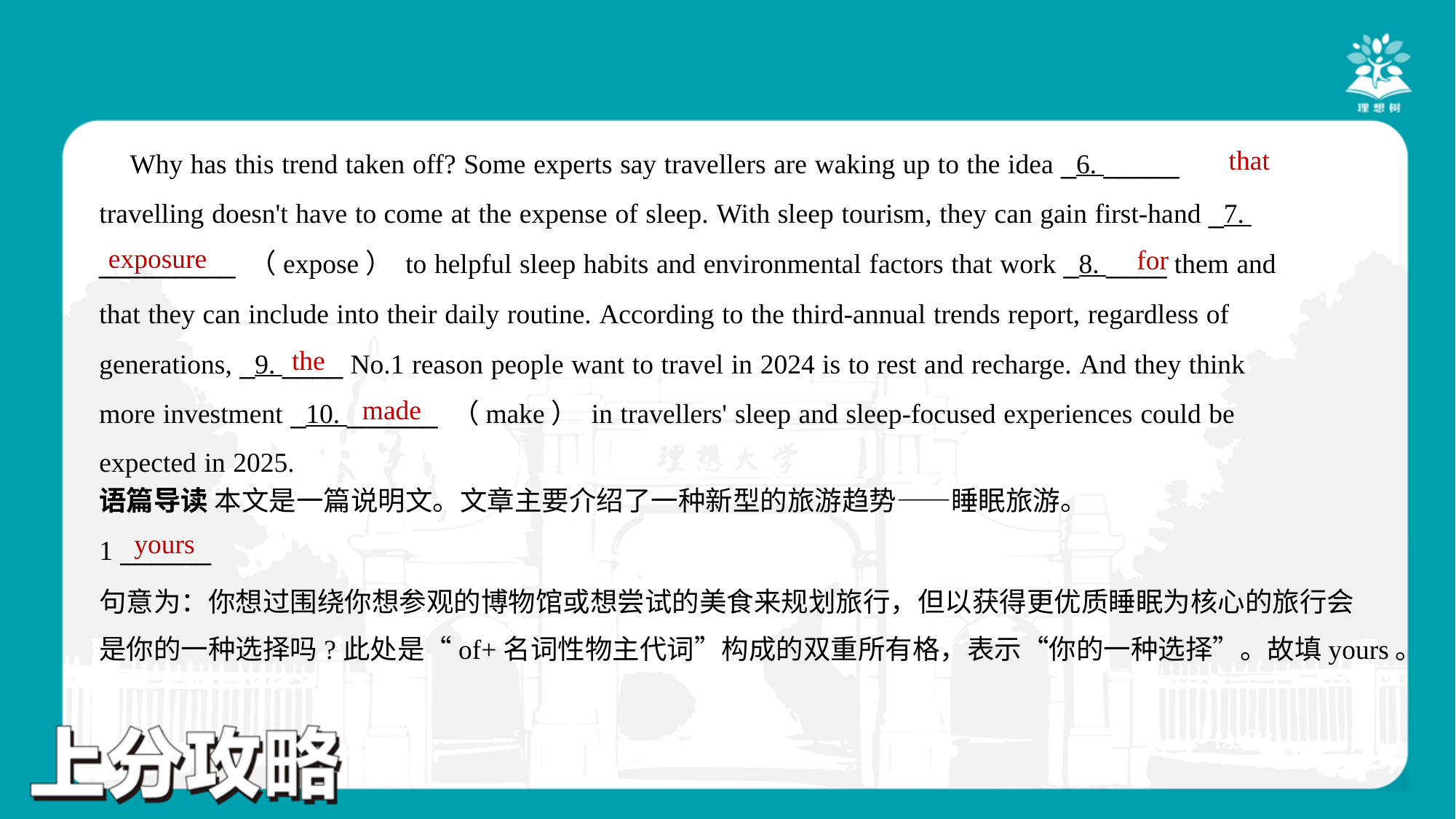

that
    Why has this trend taken off? Some experts say travellers are waking up to the idea _6. _____
travelling doesn't have to come at the expense of sleep. With sleep tourism, they can gain first-hand _7.
_________ （expose） to helpful sleep habits and environmental factors that work _8. ____ them and
that they can include into their daily routine. According to the third-annual trends report, regardless of
generations, _9. ____ No.1 reason people want to travel in 2024 is to rest and recharge. And they think
more investment _10. ______ （make） in travellers' sleep and sleep-focused experiences could be
expected in 2025.#1.1.3
exposure
for
the
made
语篇导读 本文是一篇说明文。文章主要介绍了一种新型的旅游趋势——睡眠旅游。
yours
1 ______
句意为：你想过围绕你想参观的博物馆或想尝试的美食来规划旅行，但以获得更优质睡眠为核心的旅行会
是你的一种选择吗?此处是“of+名词性物主代词”构成的双重所有格，表示“你的一种选择”。故填yours。